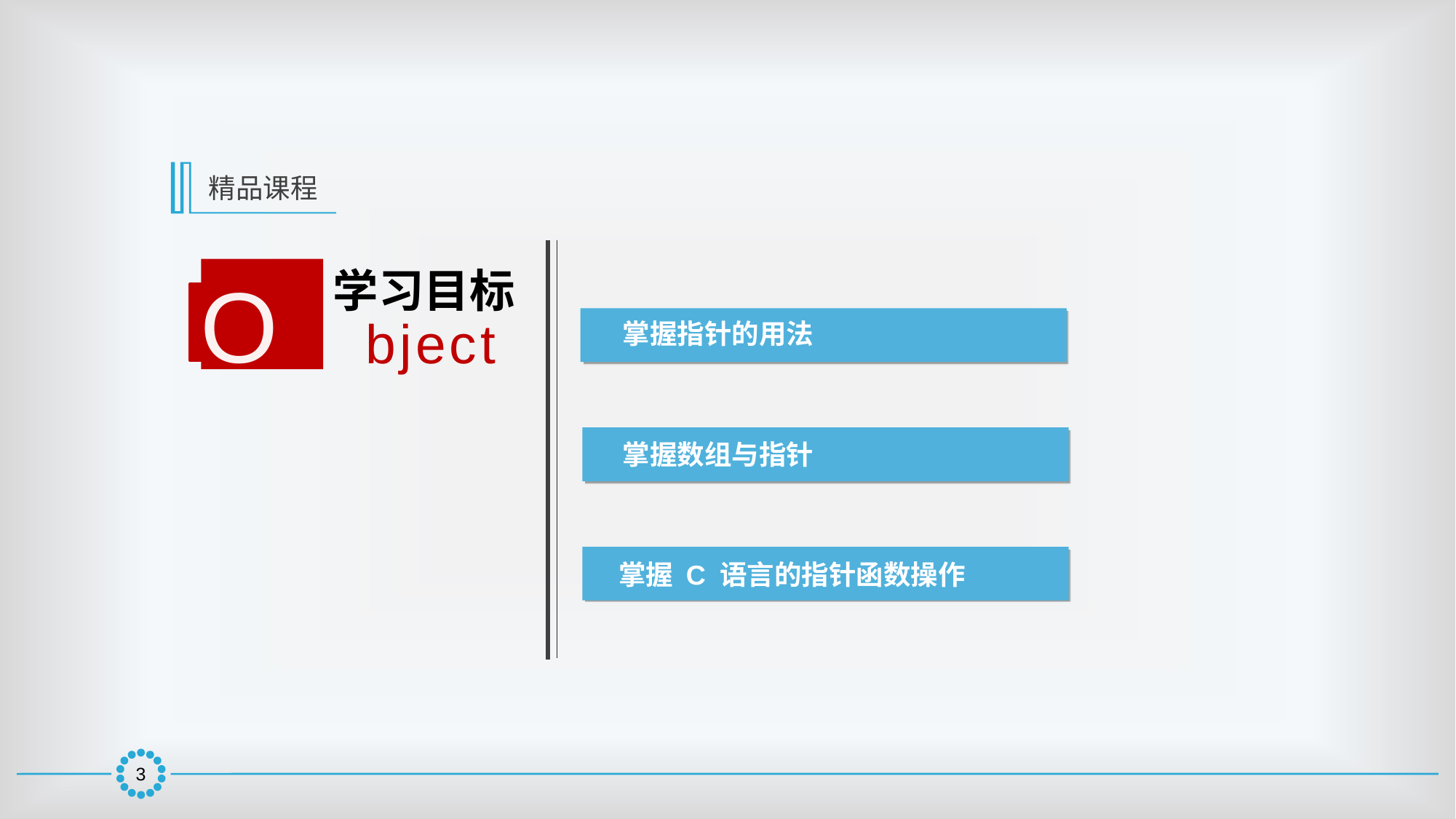

精品课程
学习目标

O

bject

掌握指针的用法

掌握数组与指针

掌握 C 语言的指针函数操作

3